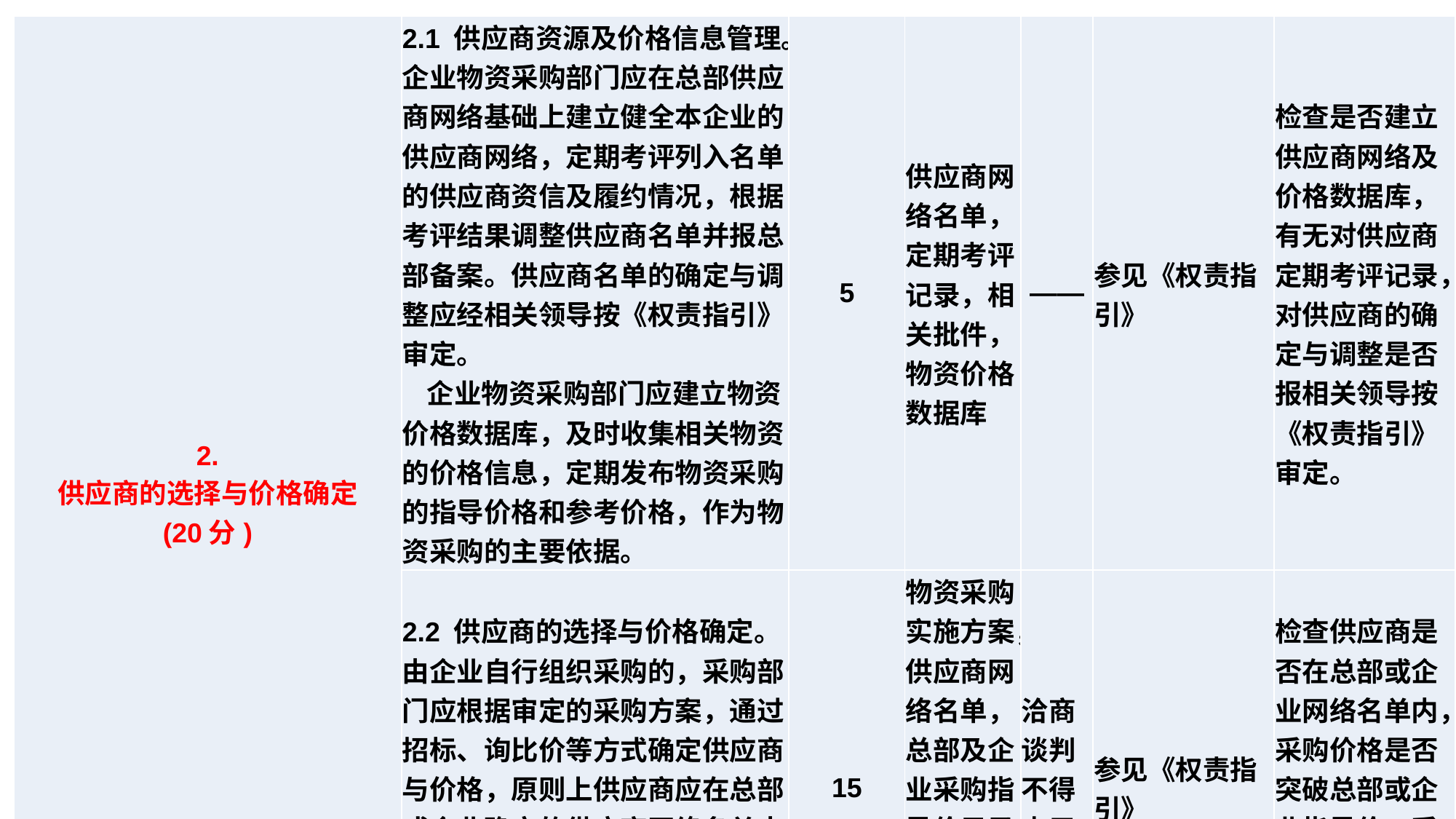

| 2. 供应商的选择与价格确定 (20分) | 2.1 供应商资源及价格信息管理。企业物资采购部门应在总部供应商网络基础上建立健全本企业的供应商网络，定期考评列入名单的供应商资信及履约情况，根据考评结果调整供应商名单并报总部备案。供应商名单的确定与调整应经相关领导按《权责指引》审定。 企业物资采购部门应建立物资价格数据库，及时收集相关物资的价格信息，定期发布物资采购的指导价格和参考价格，作为物资采购的主要依据。 | 5 | 供应商网络名单，定期考评记录，相关批件，物资价格数据库 | —— | 参见《权责指引》 | 检查是否建立供应商网络及价格数据库，有无对供应商定期考评记录，对供应商的确定与调整是否报相关领导按《权责指引》审定。 |
| --- | --- | --- | --- | --- | --- | --- |
|  | 2.2 供应商的选择与价格确定。由企业自行组织采购的，采购部门应根据审定的采购方案，通过招标、询比价等方式确定供应商与价格，原则上供应商应在总部或企业确定的供应商网络名单中选择，价格不得突破总部发布的采购指导价。 | 15 | 物资采购实施方案，供应商网络名单，总部及企业采购指导价目录，招标或询比价资料，相关审批件 | 洽商谈判不得少于两人 | 参见《权责指引》 | 检查供应商是否在总部或企业网络名单内，采购价格是否突破总部或企业指导价，采购是否经过询比价、有无询比价记录。 |